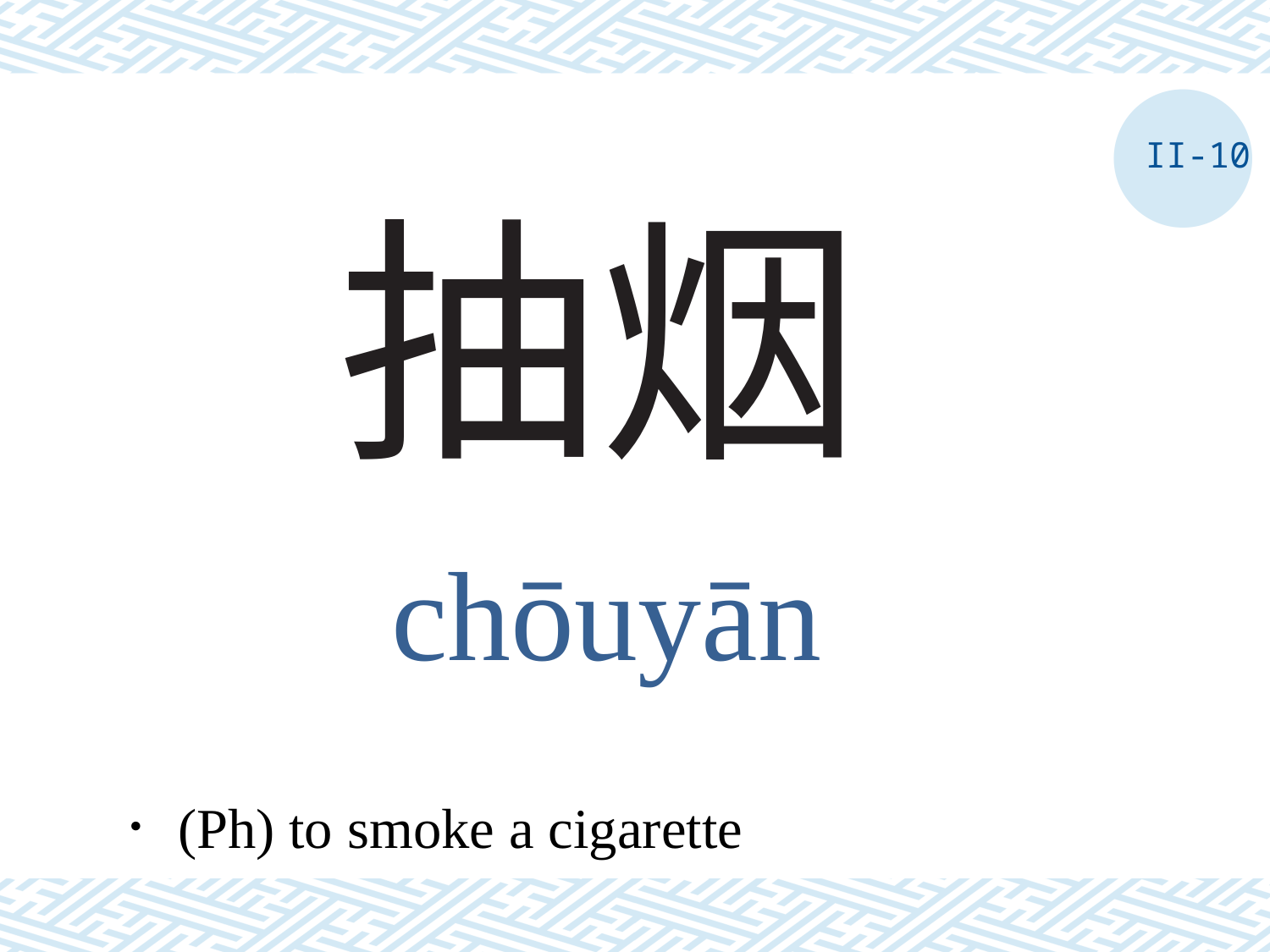

II-10

# 抽烟
chōuyān
．(Ph) to smoke a cigarette